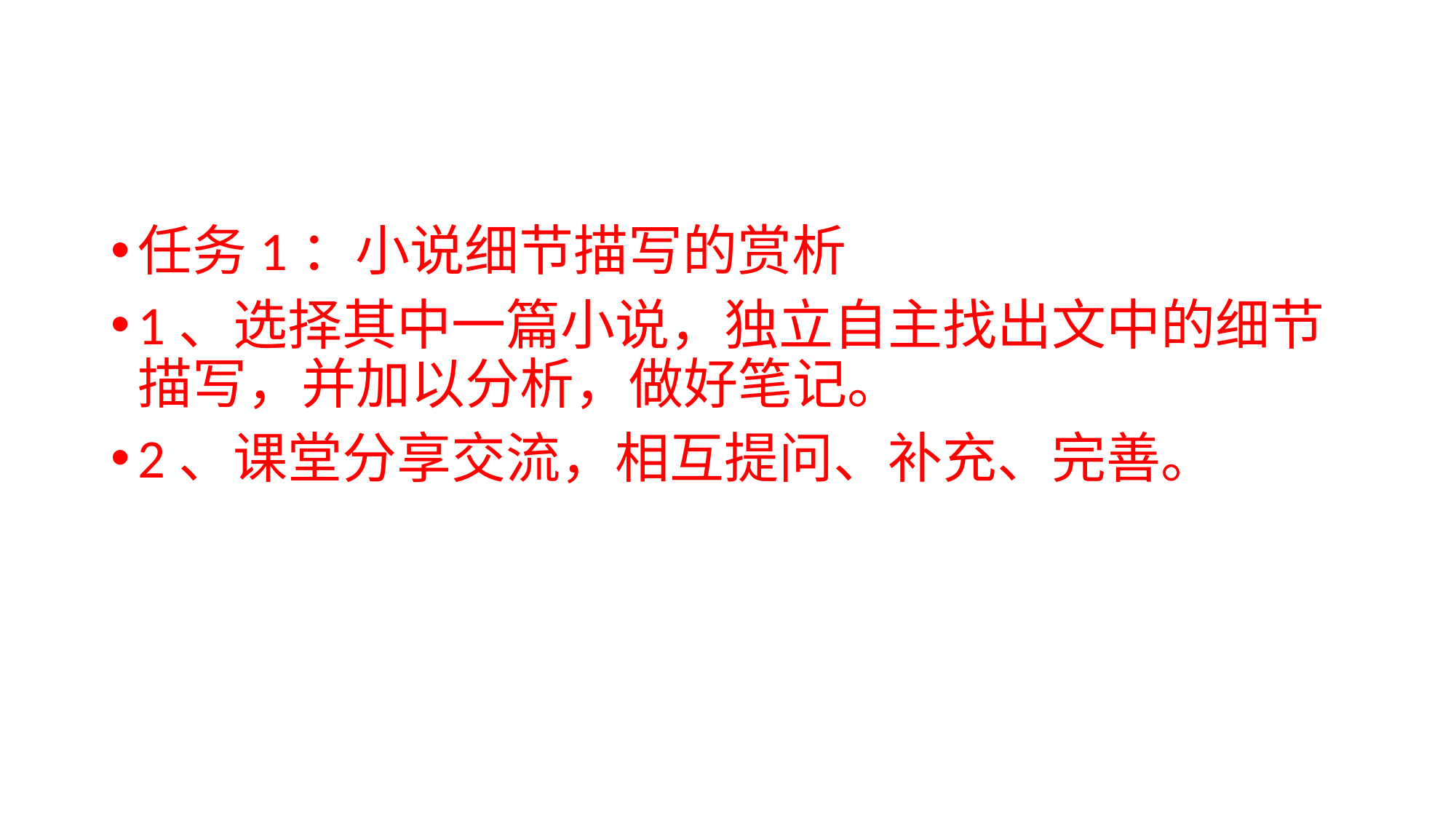

#
任务1：小说细节描写的赏析
1、选择其中一篇小说，独立自主找出文中的细节描写，并加以分析，做好笔记。
2、课堂分享交流，相互提问、补充、完善。